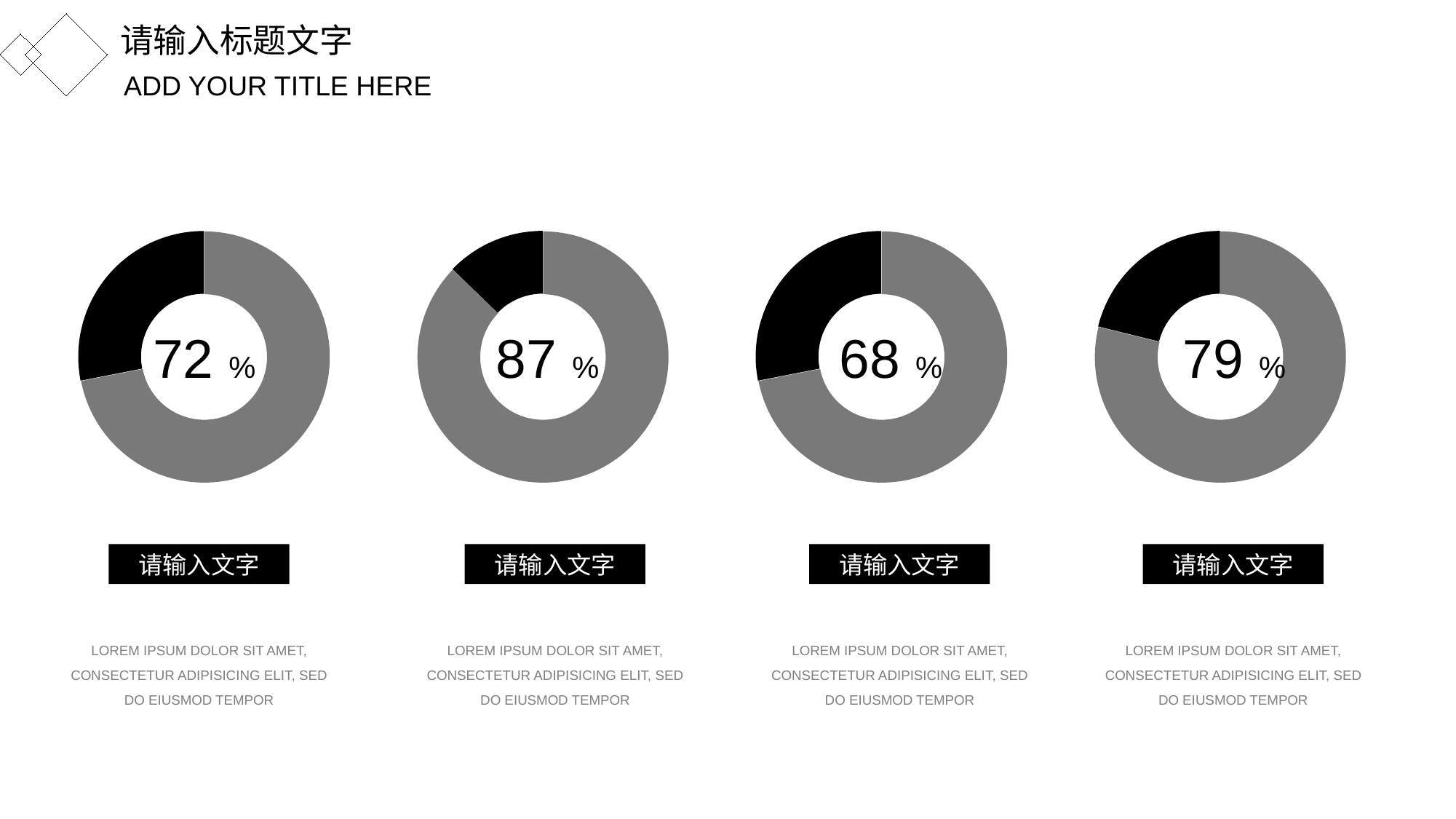

请输入标题文字

ADD YOUR TITLE HERE

### Chart

| Category | 销售额 |
|---|---|
| 第一季度 | 8.2 |
| 第二季度 | 3.2 |

### Chart

| Category | 销售额 |
|---|---|
| 第一季度 | 8.2 |
| 第二季度 | 1.2 |

### Chart

| Category | 销售额 |
|---|---|
| 第一季度 | 8.2 |
| 第二季度 | 3.2 |

### Chart

| Category | 销售额 |
|---|---|
| 第一季度 | 8.2 |
| 第二季度 | 2.2 |
72 %
87 %
68 %
79 %
请输入文字
请输入文字
请输入文字
请输入文字
LOREM IPSUM DOLOR SIT AMET, CONSECTETUR ADIPISICING ELIT, SED DO EIUSMOD TEMPOR
LOREM IPSUM DOLOR SIT AMET, CONSECTETUR ADIPISICING ELIT, SED DO EIUSMOD TEMPOR
LOREM IPSUM DOLOR SIT AMET, CONSECTETUR ADIPISICING ELIT, SED DO EIUSMOD TEMPOR
LOREM IPSUM DOLOR SIT AMET, CONSECTETUR ADIPISICING ELIT, SED DO EIUSMOD TEMPOR